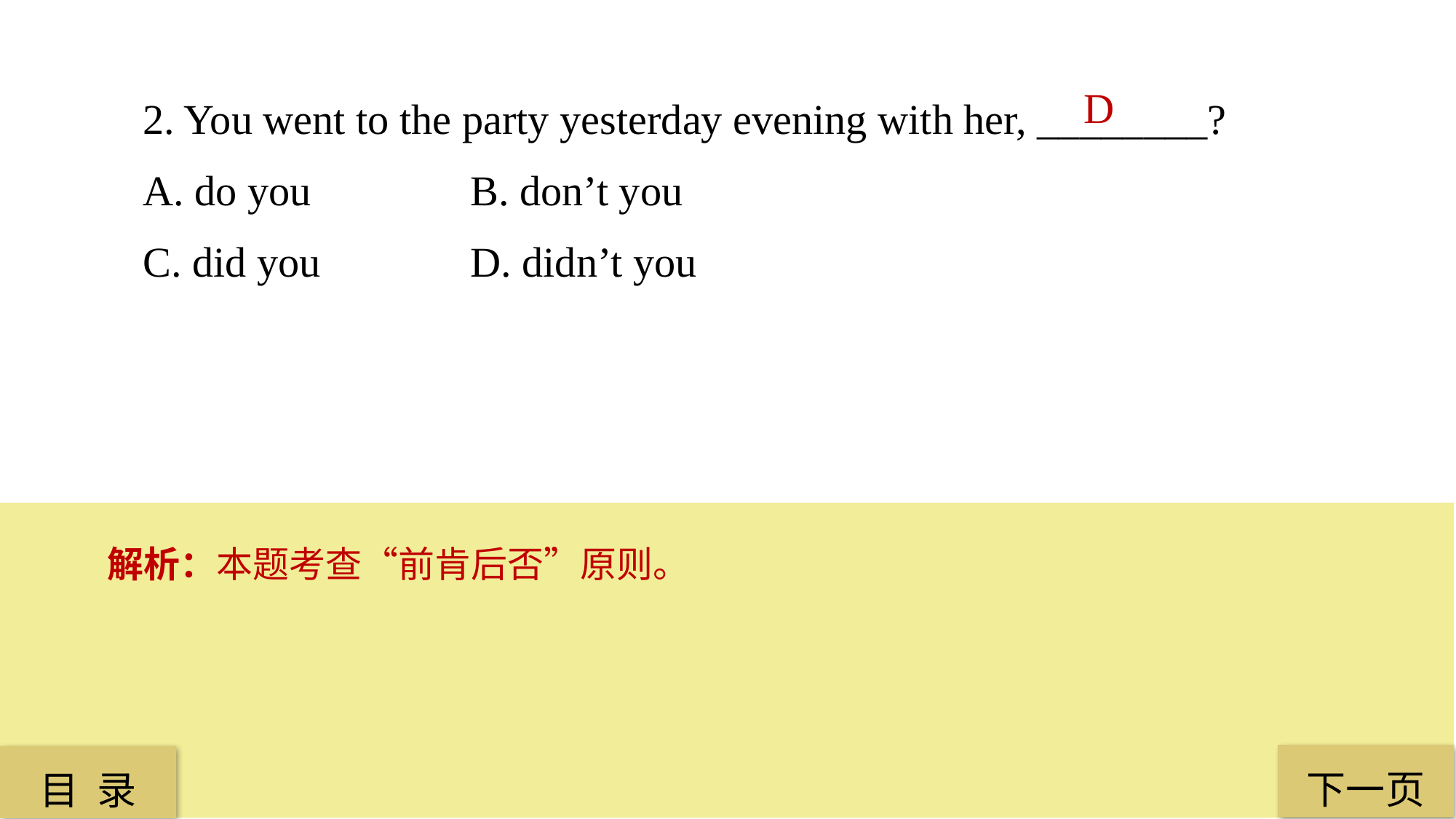

2. You went to the party yesterday evening with her, ________?
A. do you 		B. don’t you
C. did you 		D. didn’t you
D
解析：本题考查“前肯后否”原则。